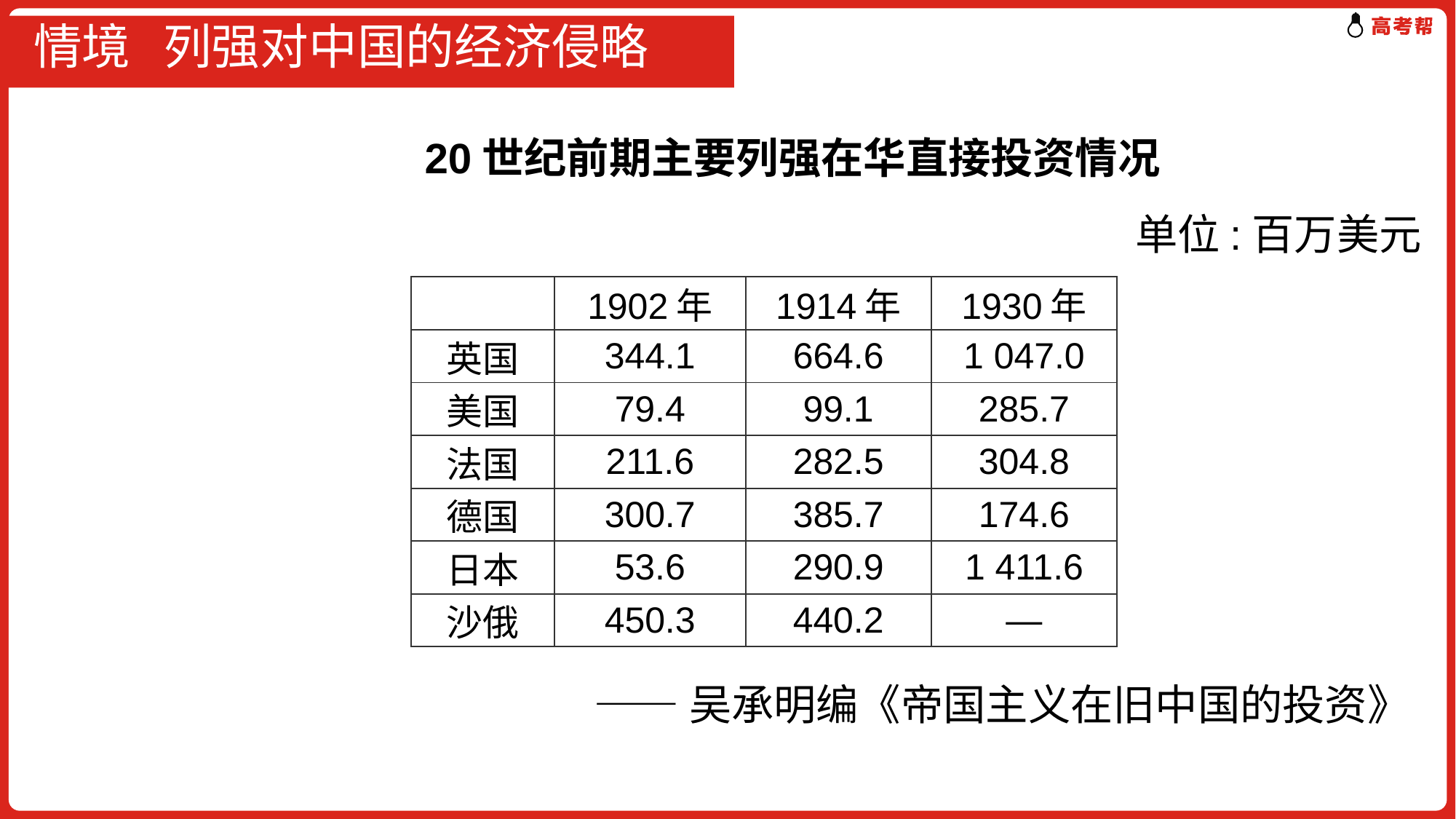

# 情境   列强对中国的经济侵略
　　20世纪前期主要列强在华直接投资情况
单位:百万美元
|  | 1902年 | 1914年 | 1930年 |
| --- | --- | --- | --- |
| 英国 | 344.1 | 664.6 | 1 047.0 |
| 美国 | 79.4 | 99.1 | 285.7 |
| 法国 | 211.6 | 282.5 | 304.8 |
| 德国 | 300.7 | 385.7 | 174.6 |
| 日本 | 53.6 | 290.9 | 1 411.6 |
| 沙俄 | 450.3 | 440.2 | — |
——吴承明编《帝国主义在旧中国的投资》